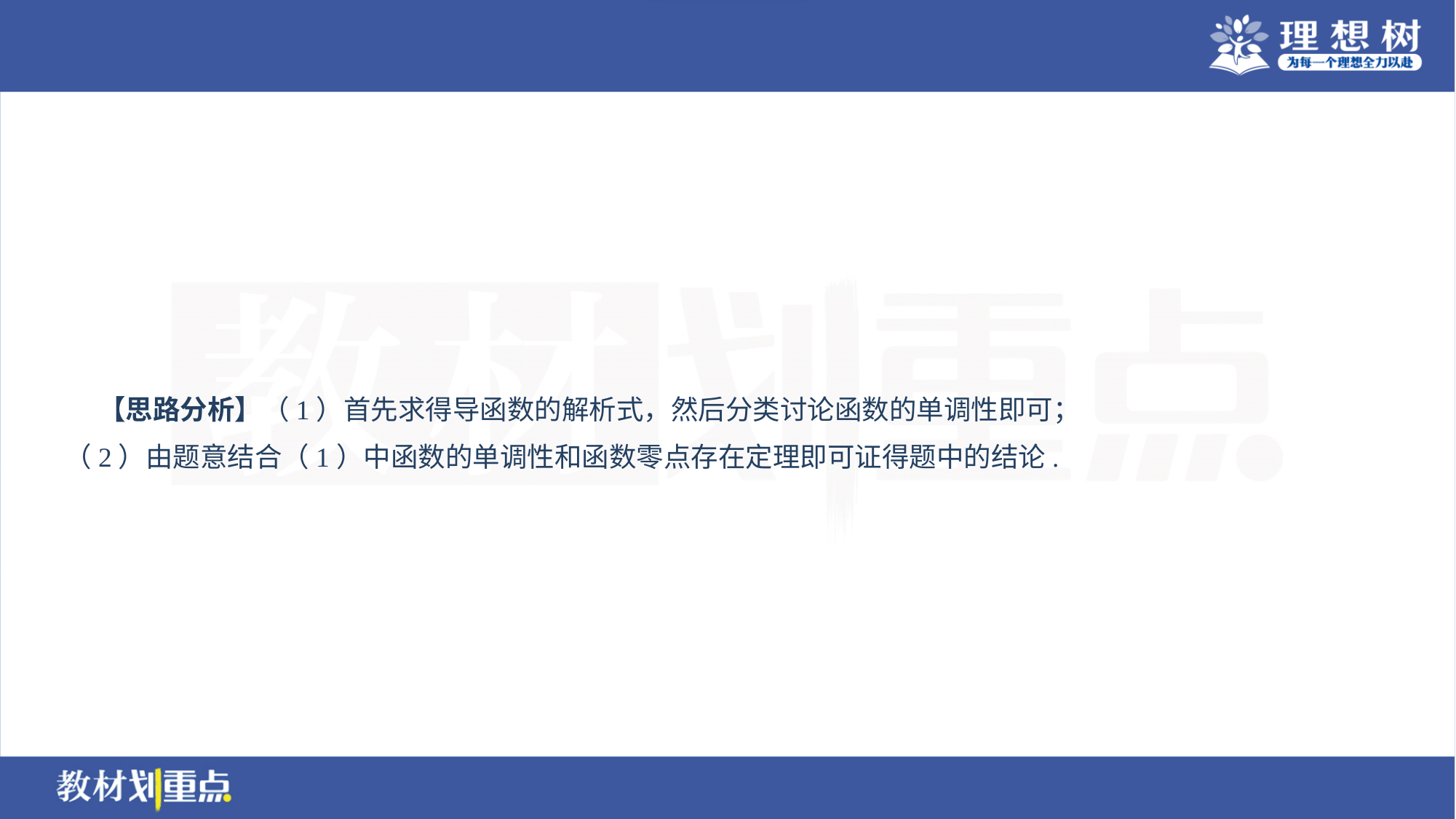

【思路分析】（1）首先求得导函数的解析式，然后分类讨论函数的单调性即可；
（2）由题意结合（1）中函数的单调性和函数零点存在定理即可证得题中的结论.